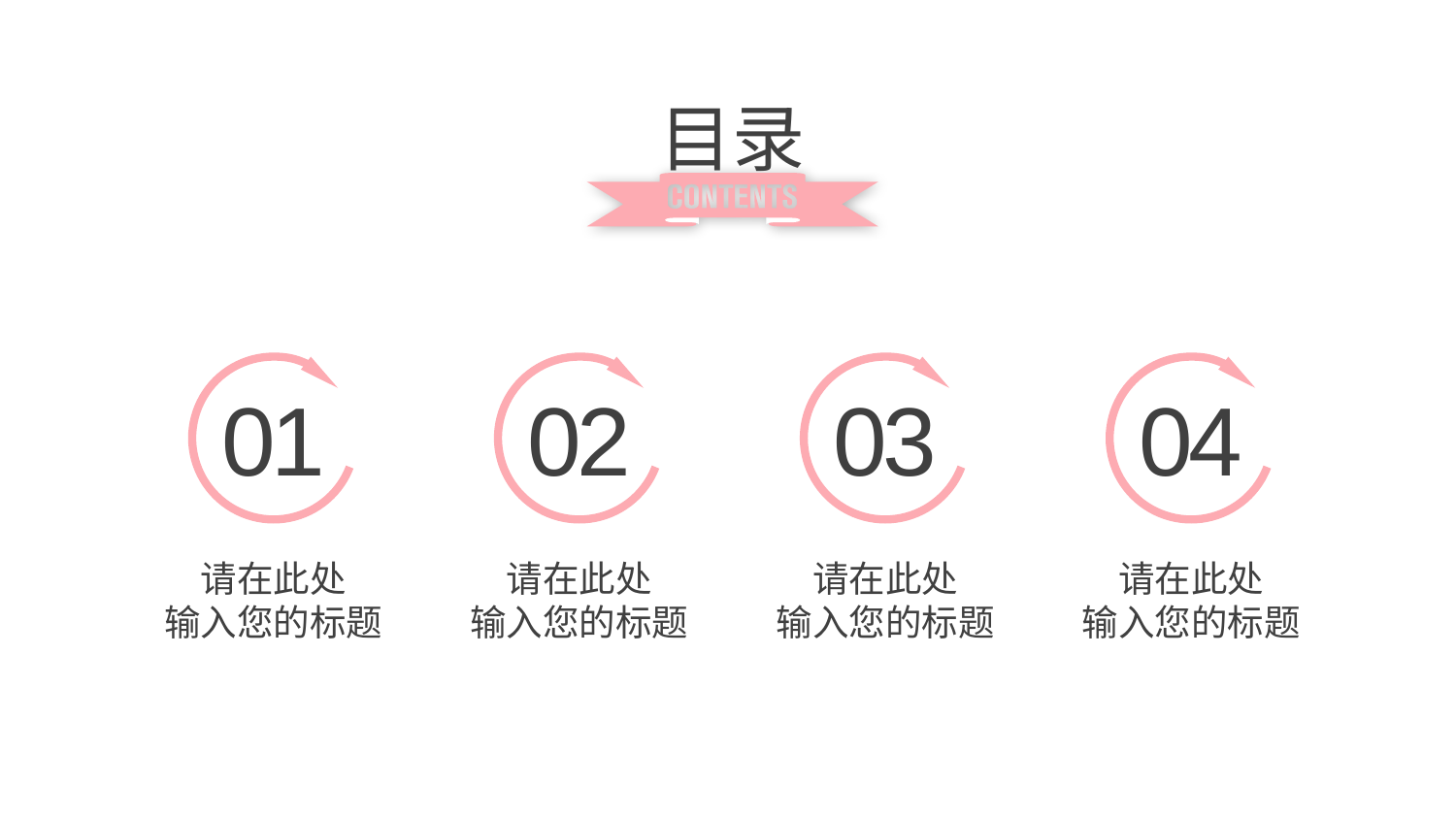

目录

01

02

03

04
请在此处
输入您的标题
请在此处
输入您的标题
请在此处
输入您的标题
请在此处
输入您的标题